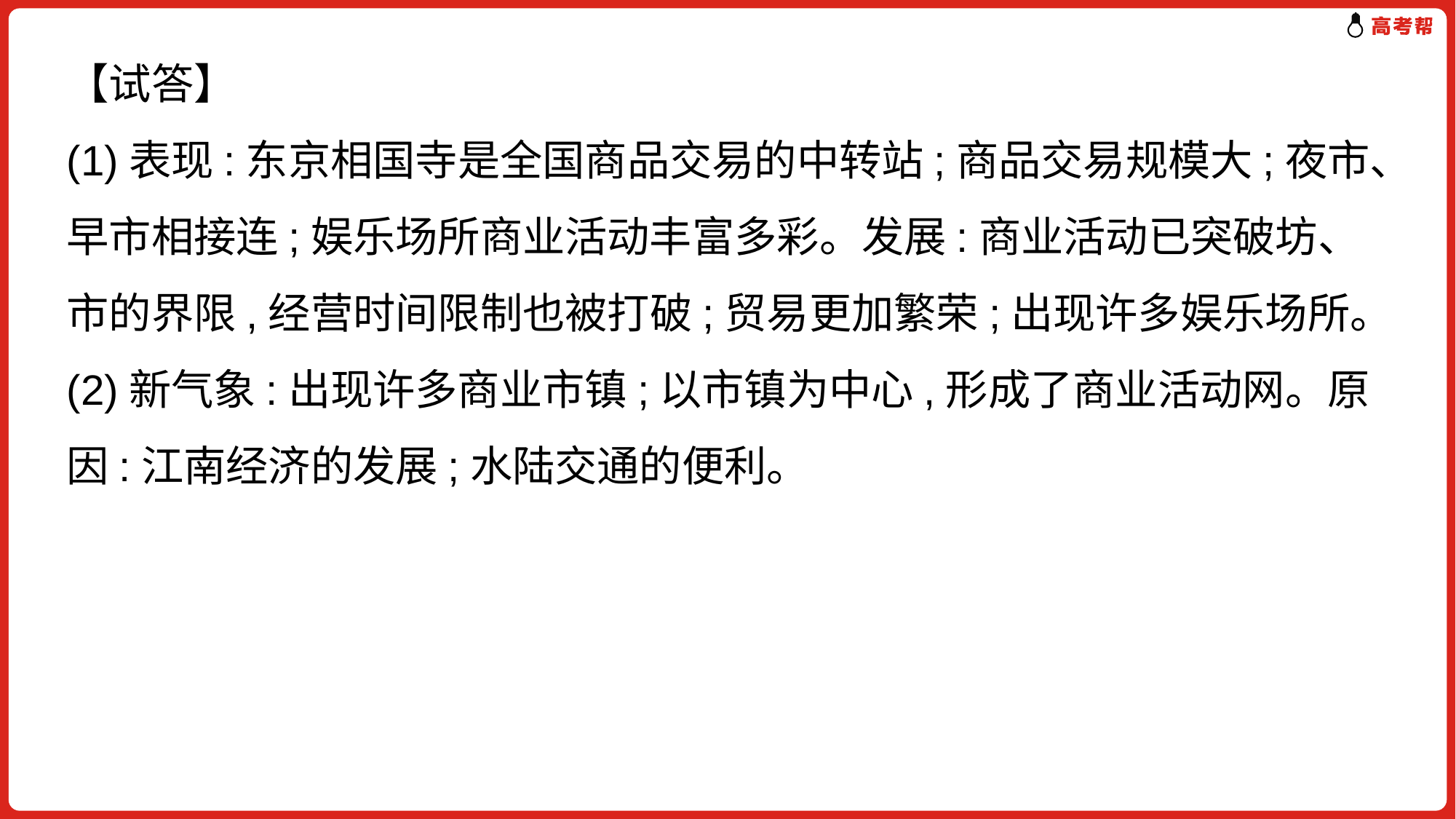

【试答】
(1)表现:东京相国寺是全国商品交易的中转站;商品交易规模大;夜市、早市相接连;娱乐场所商业活动丰富多彩。发展:商业活动已突破坊、市的界限,经营时间限制也被打破;贸易更加繁荣;出现许多娱乐场所。
(2)新气象:出现许多商业市镇;以市镇为中心,形成了商业活动网。原因:江南经济的发展;水陆交通的便利。